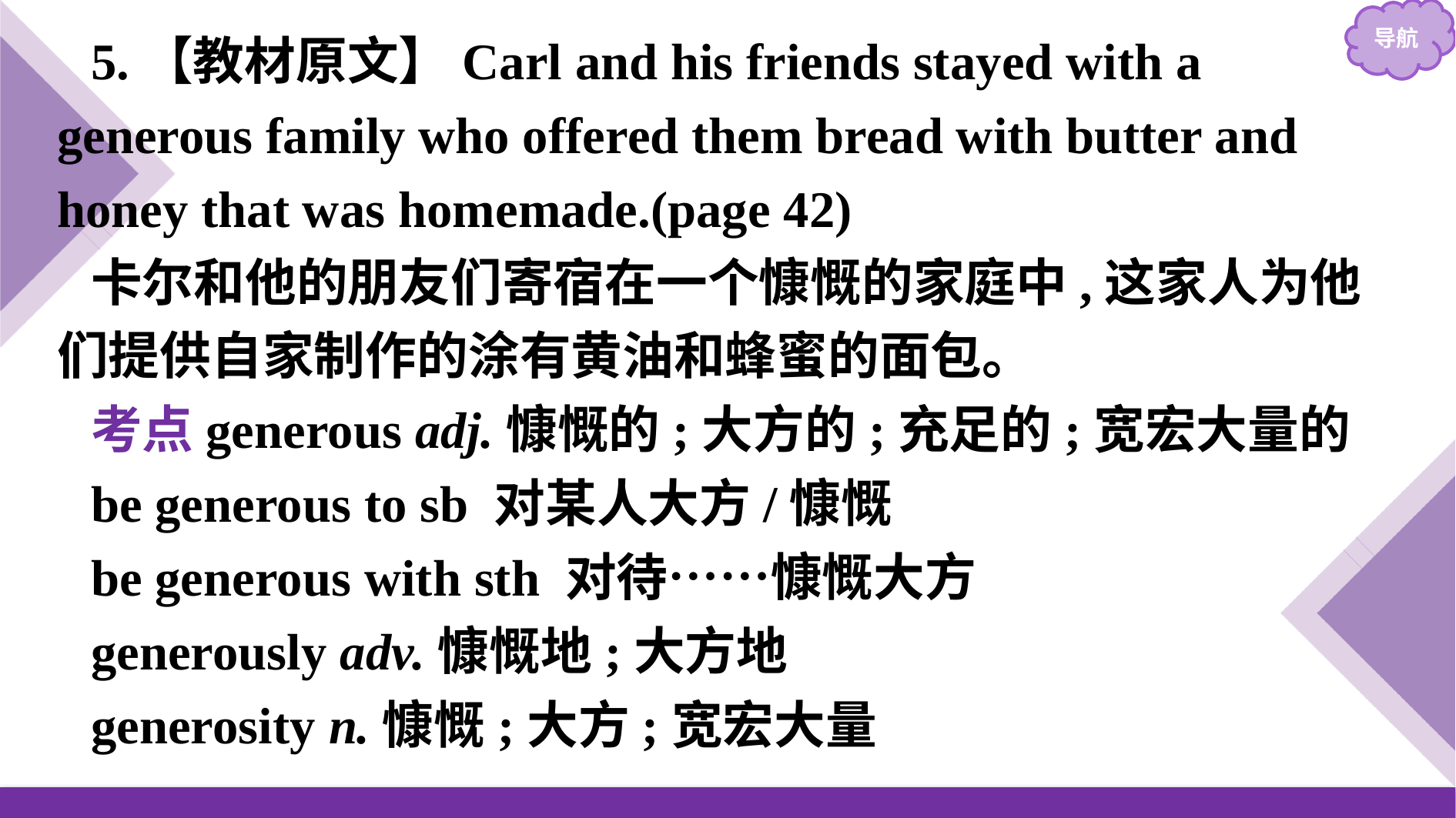

5.【教材原文】Carl and his friends stayed with a generous family who offered them bread with butter and honey that was homemade.(page 42)
卡尔和他的朋友们寄宿在一个慷慨的家庭中,这家人为他们提供自家制作的涂有黄油和蜂蜜的面包。
考点generous adj.慷慨的;大方的;充足的;宽宏大量的
be generous to sb 对某人大方/慷慨
be generous with sth 对待……慷慨大方
generously adv.慷慨地;大方地
generosity n.慷慨;大方;宽宏大量